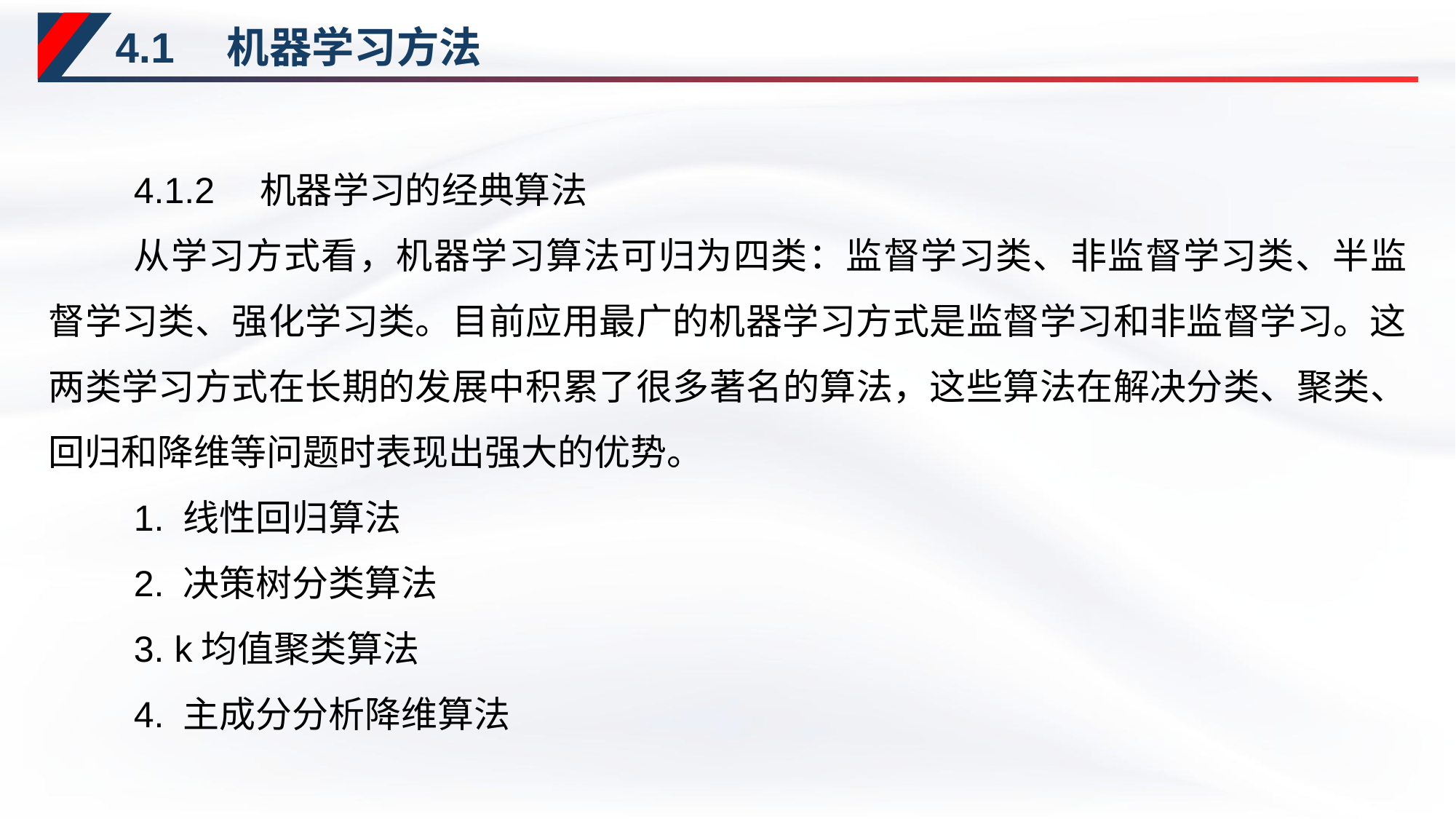

# 4.1　机器学习方法
4.1.2　机器学习的经典算法
从学习方式看，机器学习算法可归为四类：监督学习类、非监督学习类、半监督学习类、强化学习类。目前应用最广的机器学习方式是监督学习和非监督学习。这两类学习方式在长期的发展中积累了很多著名的算法，这些算法在解决分类、聚类、回归和降维等问题时表现出强大的优势。
1. 线性回归算法
2. 决策树分类算法
3. k均值聚类算法
4. 主成分分析降维算法